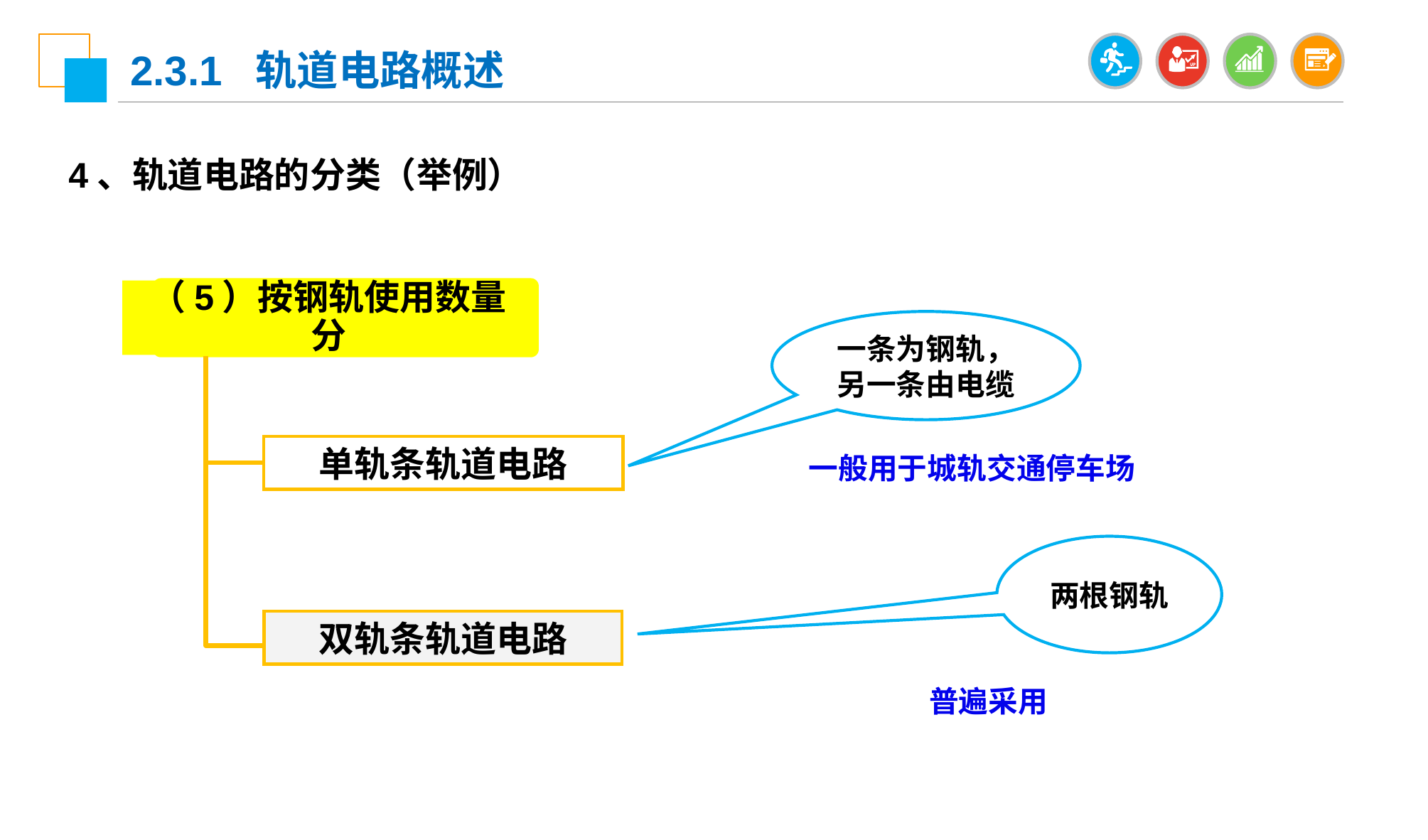

2.3.1  轨道电路概述
4、轨道电路的分类（举例）

（5）按钢轨使用数量分
一条为钢轨，另一条由电缆

单轨条轨道电路
一般用于城轨交通停车场
两根钢轨
双轨条轨道电路
普遍采用